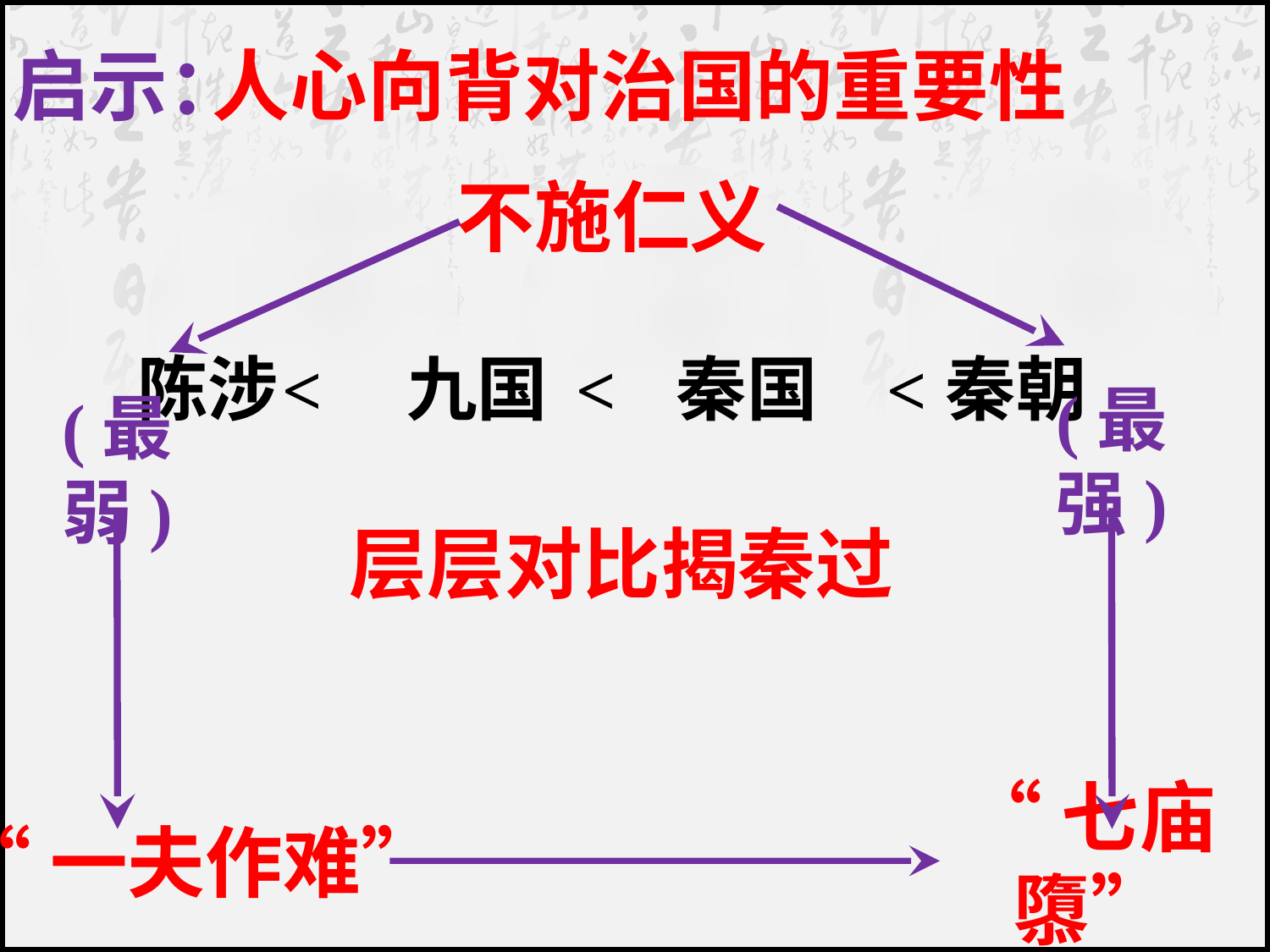

启示：
人心向背对治国的重要性

不施仁义
陈涉        九国        秦国        秦朝
 <
 <
 <
(最强)
(最弱)
层层对比揭秦过

“一夫作难”
“七庙隳”